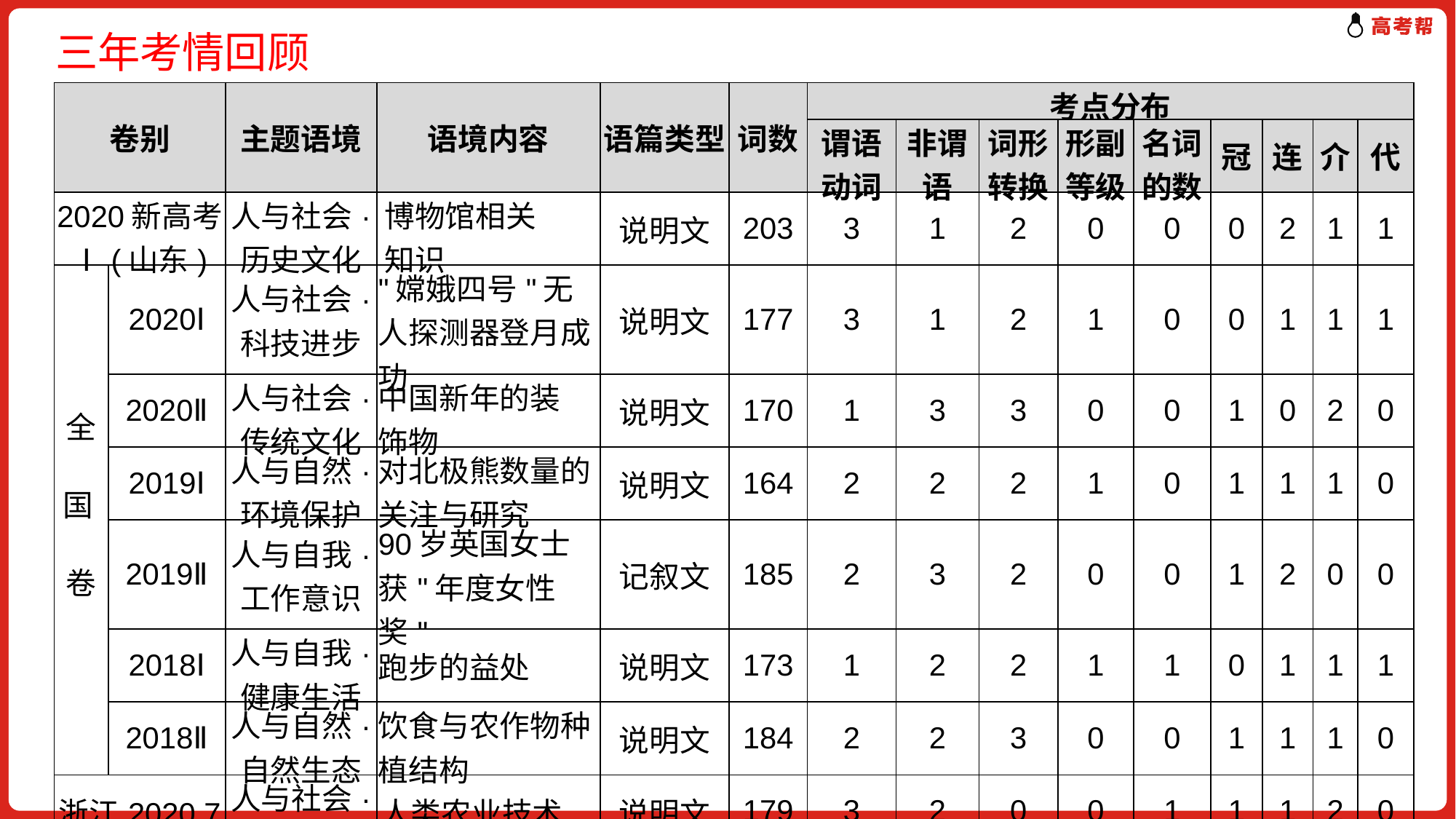

三年考情回顾
| 卷别 |  | 主题语境 | 语境内容 | 语篇类型 | 词数 | 考点分布 |  |  |  |  |  |  |  |  |
| --- | --- | --- | --- | --- | --- | --- | --- | --- | --- | --- | --- | --- | --- | --- |
|  |  |  |  |  |  | 谓语动词 | 非谓语 | 词形转换 | 形副等级 | 名词的数 | 冠 | 连 | 介 | 代 |
| 2020新高考Ⅰ(山东) |  | 人与社会· 历史文化 | 博物馆相关 知识 | 说明文 | 203 | 3 | 1 | 2 | 0 | 0 | 0 | 2 | 1 | 1 |
| 全 国 卷 | 2020Ⅰ | 人与社会· 科技进步 | "嫦娥四号"无人探测器登月成功 | 说明文 | 177 | 3 | 1 | 2 | 1 | 0 | 0 | 1 | 1 | 1 |
|  | 2020Ⅱ | 人与社会· 传统文化 | 中国新年的装 饰物 | 说明文 | 170 | 1 | 3 | 3 | 0 | 0 | 1 | 0 | 2 | 0 |
|  | 2019Ⅰ | 人与自然· 环境保护 | 对北极熊数量的关注与研究 | 说明文 | 164 | 2 | 2 | 2 | 1 | 0 | 1 | 1 | 1 | 0 |
|  | 2019Ⅱ | 人与自我· 工作意识 | 90岁英国女士获"年度女性奖" | 记叙文 | 185 | 2 | 3 | 2 | 0 | 0 | 1 | 2 | 0 | 0 |
|  | 2018Ⅰ | 人与自我· 健康生活 | 跑步的益处 | 说明文 | 173 | 1 | 2 | 2 | 1 | 1 | 0 | 1 | 1 | 1 |
|  | 2018Ⅱ | 人与自然· 自然生态 | 饮食与农作物种植结构 | 说明文 | 184 | 2 | 2 | 3 | 0 | 0 | 1 | 1 | 1 | 0 |
| 浙江2020.7 |  | 人与社会· 社会历史 | 人类农业技术 | 说明文 | 179 | 3 | 2 | 0 | 0 | 1 | 1 | 1 | 2 | 0 |